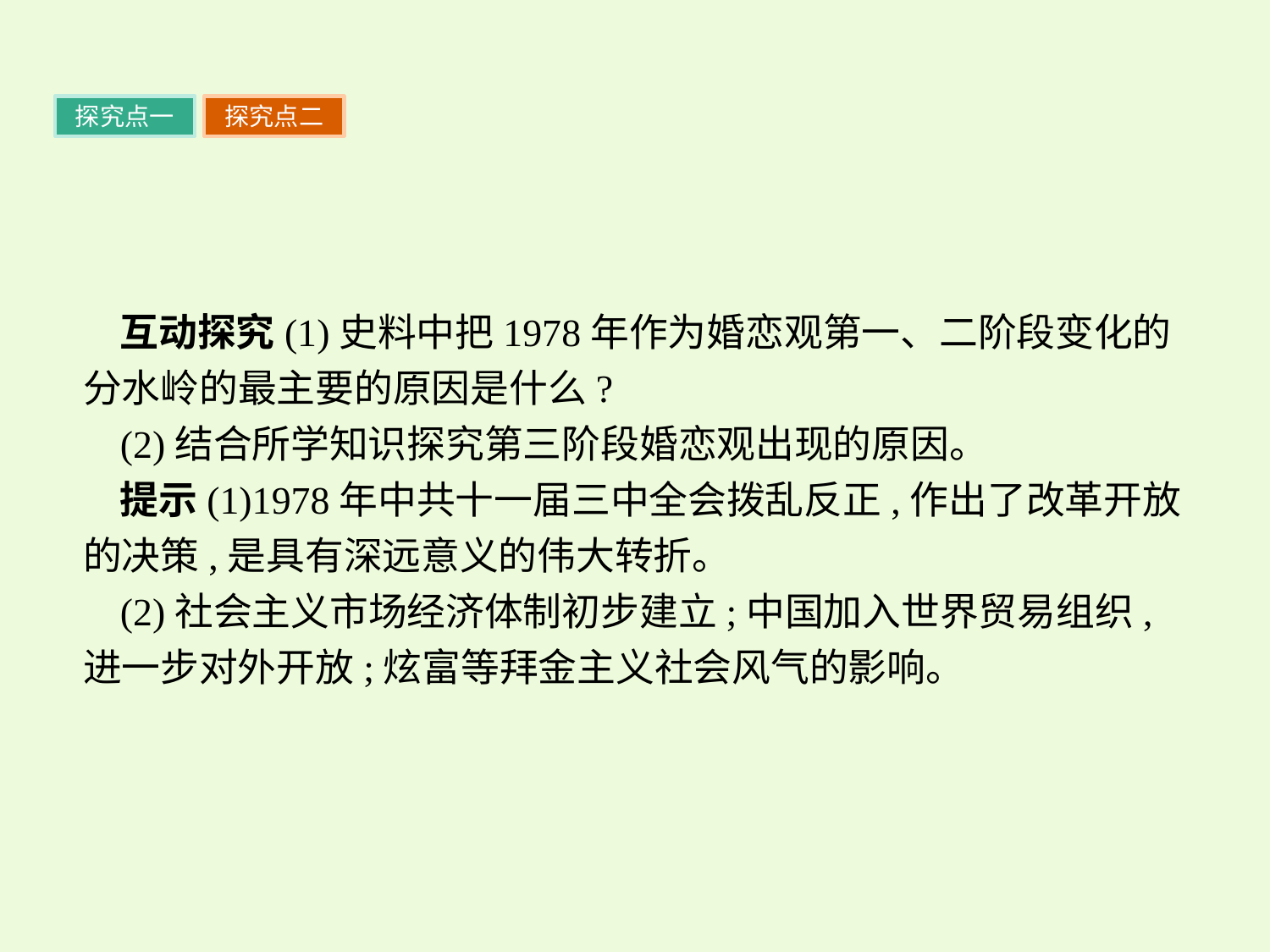

探究点一
探究点二
互动探究(1)史料中把1978年作为婚恋观第一、二阶段变化的分水岭的最主要的原因是什么?
(2)结合所学知识探究第三阶段婚恋观出现的原因。
提示(1)1978年中共十一届三中全会拨乱反正,作出了改革开放的决策,是具有深远意义的伟大转折。
(2)社会主义市场经济体制初步建立;中国加入世界贸易组织,进一步对外开放;炫富等拜金主义社会风气的影响。